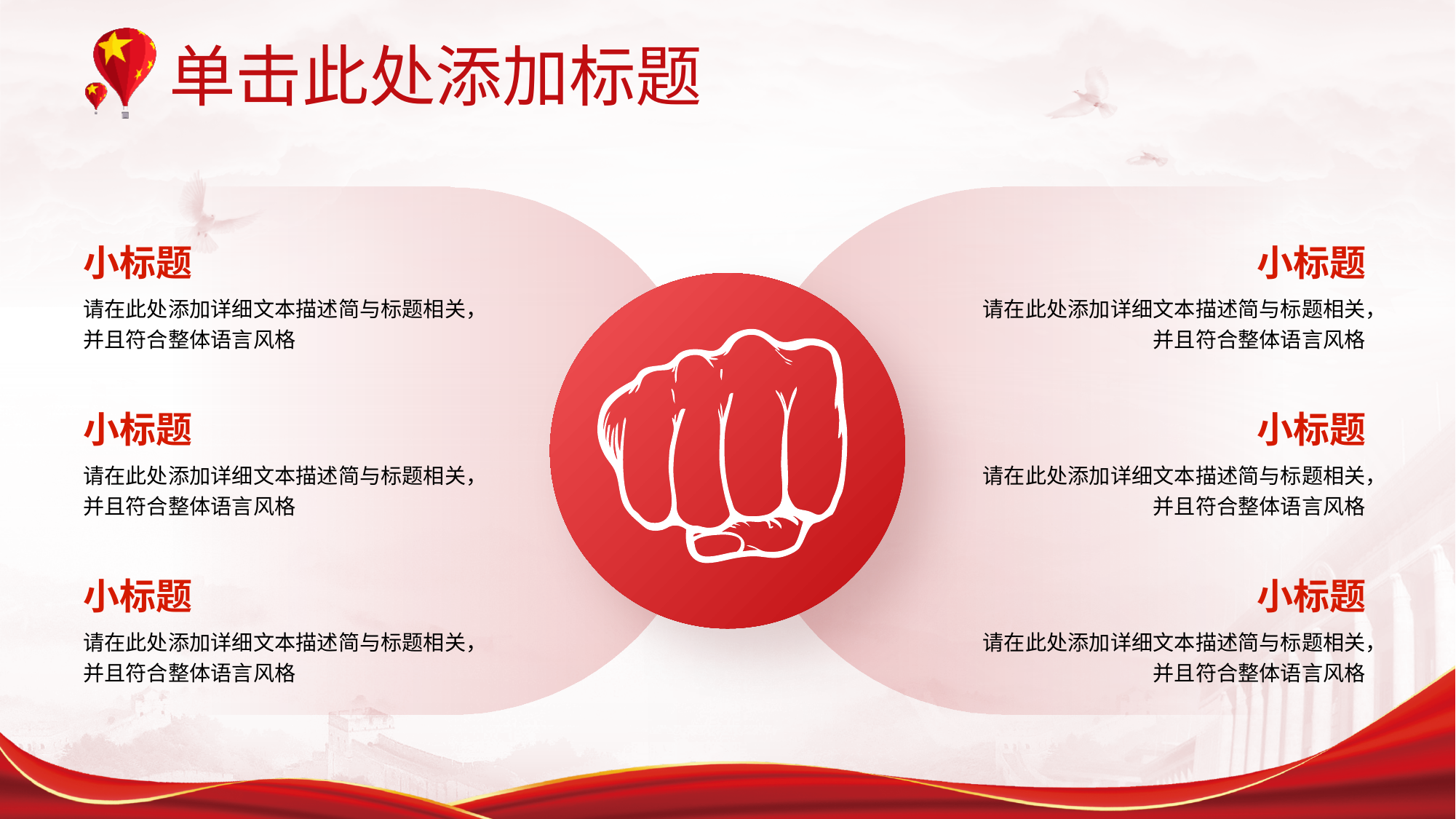

单击此处添加标题

小标题
请在此处添加详细文本描述简与标题相关，并且符合整体语言风格
小标题

请在此处添加详细文本描述简与标题相关，并且符合整体语言风格

小标题
请在此处添加详细文本描述简与标题相关，并且符合整体语言风格
小标题
请在此处添加详细文本描述简与标题相关，并且符合整体语言风格
小标题
请在此处添加详细文本描述简与标题相关，并且符合整体语言风格
小标题
请在此处添加详细文本描述简与标题相关，并且符合整体语言风格